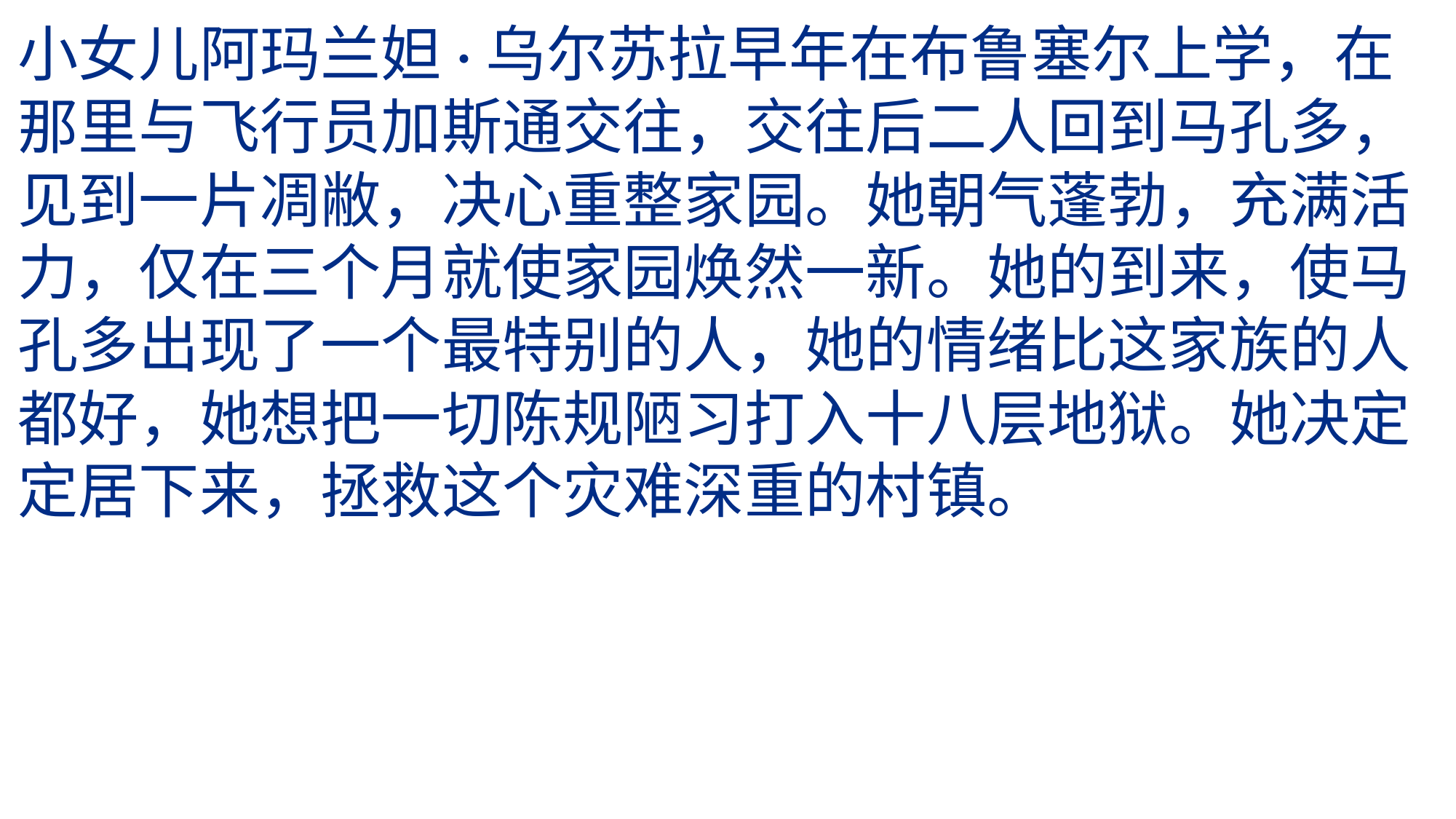

小女儿阿玛兰妲·乌尔苏拉早年在布鲁塞尔上学，在那里与飞行员加斯通交往，交往后二人回到马孔多，见到一片凋敝，决心重整家园。她朝气蓬勃，充满活力，仅在三个月就使家园焕然一新。她的到来，使马孔多出现了一个最特别的人，她的情绪比这家族的人都好，她想把一切陈规陋习打入十八层地狱。她决定定居下来，拯救这个灾难深重的村镇。